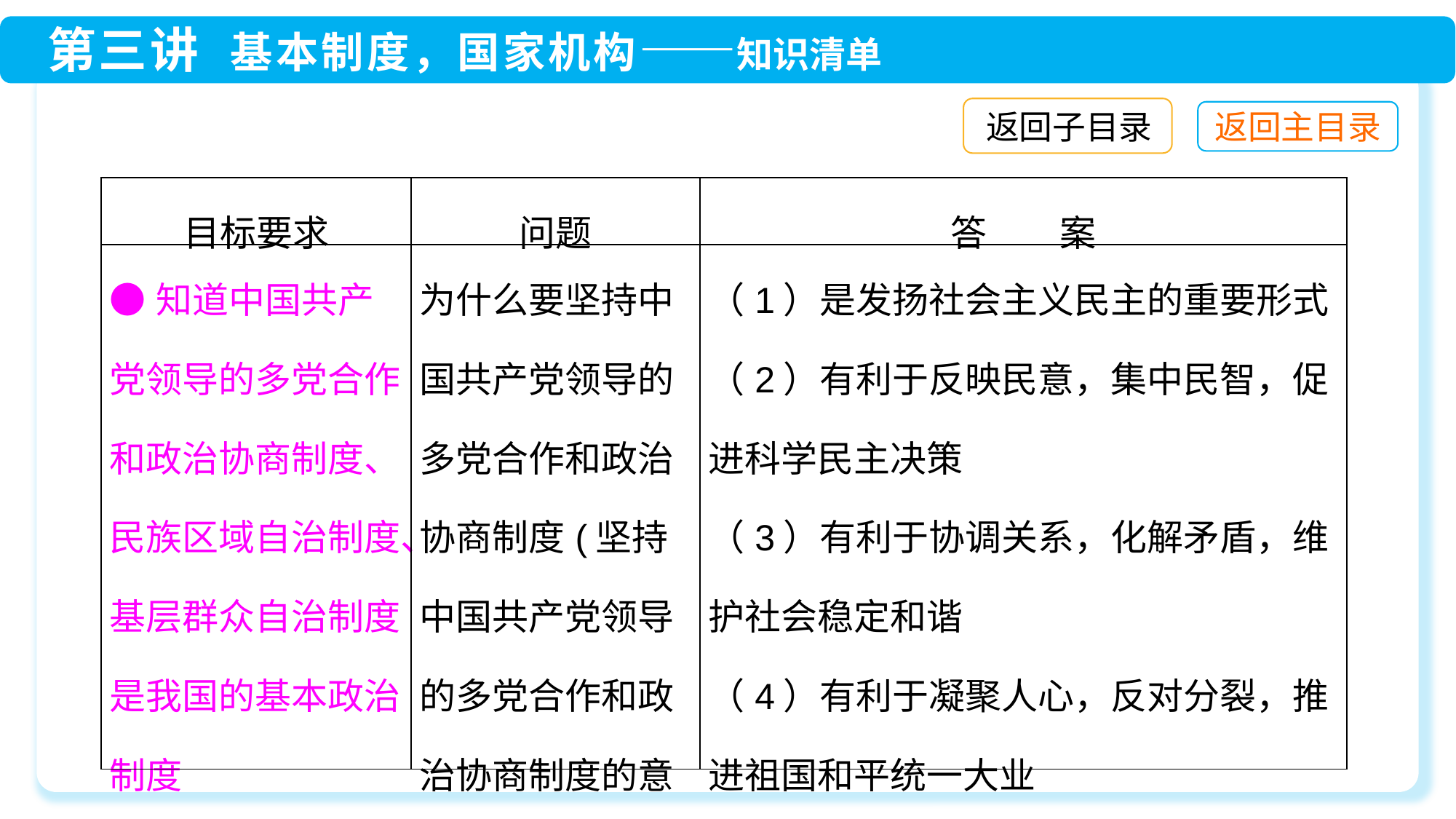

返回子目录
| 目标要求 | 问题 | 答　　案 |
| --- | --- | --- |
| ●知道中国共产党领导的多党合作和政治协商制度、民族区域自治制度、基层群众自治制度是我国的基本政治制度 | 为什么要坚持中国共产党领导的多党合作和政治协商制度(坚持中国共产党领导的多党合作和政治协商制度的意义) | （1）是发扬社会主义民主的重要形式 （2）有利于反映民意，集中民智，促进科学民主决策 （3）有利于协调关系，化解矛盾，维护社会稳定和谐 （4）有利于凝聚人心，反对分裂，推进祖国和平统一大业 |